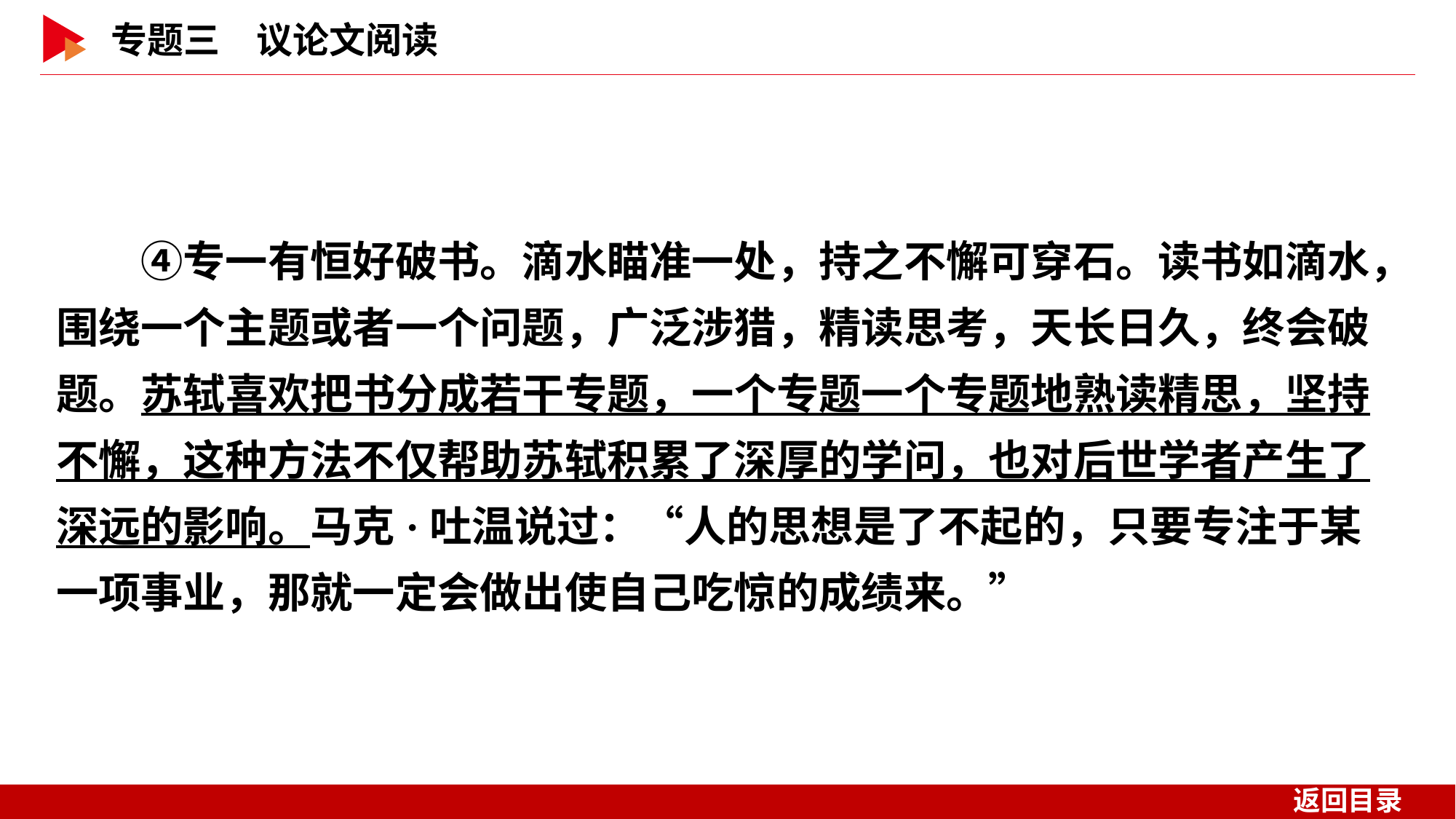

④专一有恒好破书。滴水瞄准一处，持之不懈可穿石。读书如滴水，围绕一个主题或者一个问题，广泛涉猎，精读思考，天长日久，终会破题。苏轼喜欢把书分成若干专题，一个专题一个专题地熟读精思，坚持不懈，这种方法不仅帮助苏轼积累了深厚的学问，也对后世学者产生了深远的影响。马克·吐温说过：“人的思想是了不起的，只要专注于某一项事业，那就一定会做出使自己吃惊的成绩来。”